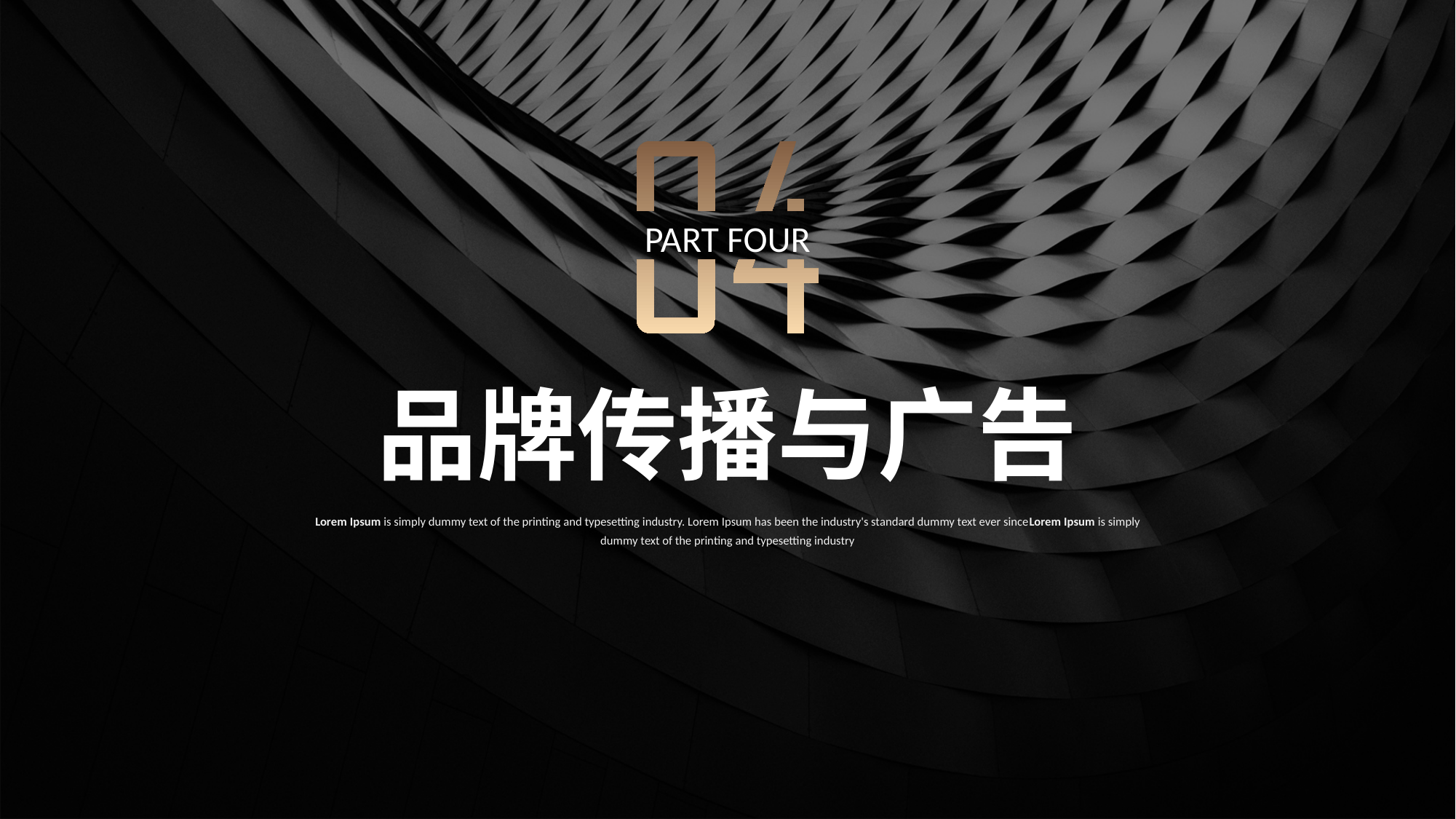

PART FOUR
品牌传播与广告
Lorem Ipsum is simply dummy text of the printing and typesetting industry. Lorem Ipsum has been the industry's standard dummy text ever sinceLorem Ipsum is simply dummy text of the printing and typesetting industry